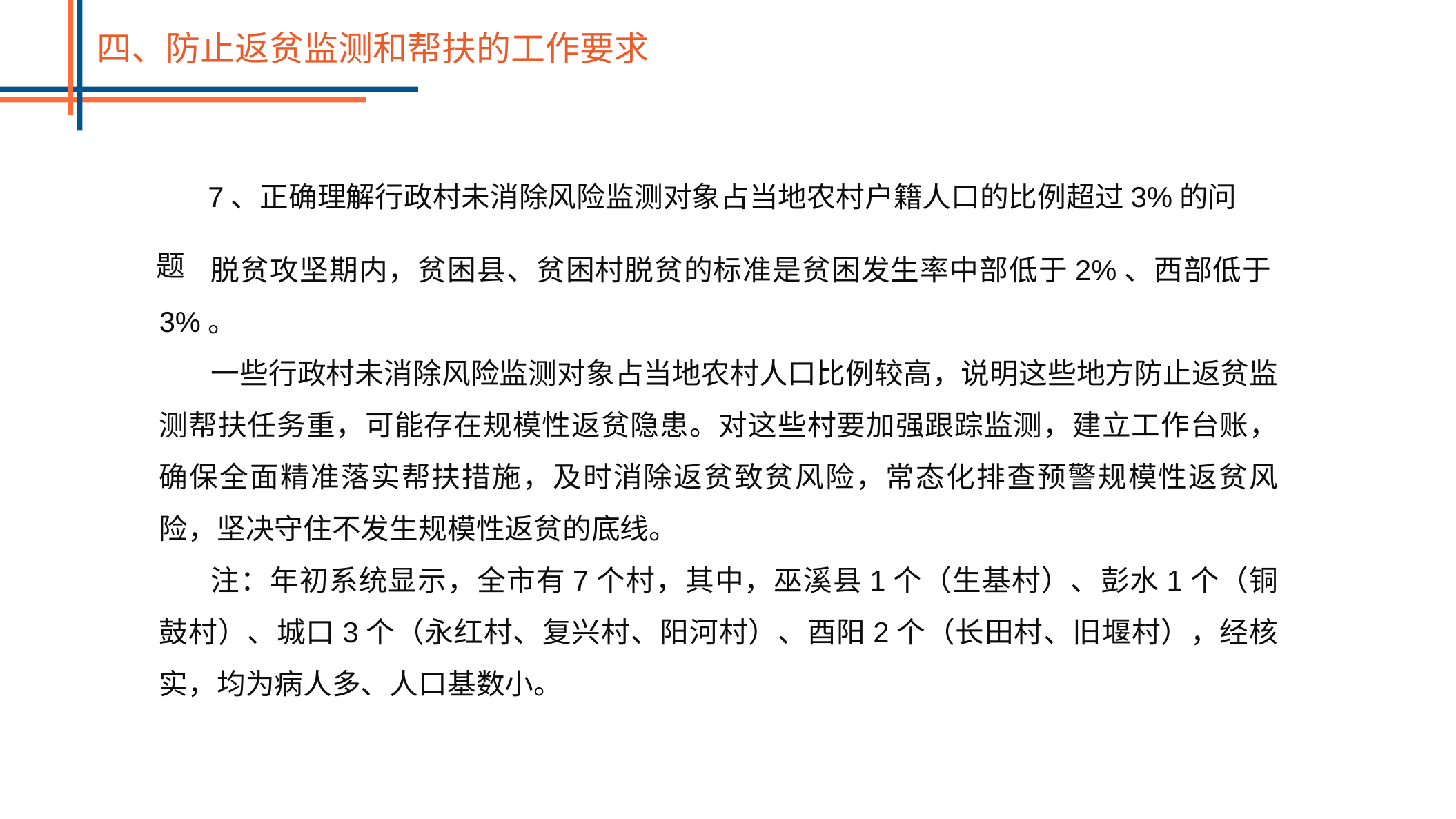

四、防止返贫监测和帮扶的工作要求

7、正确理解行政村未消除风险监测对象占当地农村户籍人口的比例超过3%的问题
脱贫攻坚期内，贫困县、贫困村脱贫的标准是贫困发生率中部低于2%、西部低于3%。
一些行政村未消除风险监测对象占当地农村人口比例较高，说明这些地方防止返贫监测帮扶任务重，可能存在规模性返贫隐患。对这些村要加强跟踪监测，建立工作台账，确保全面精准落实帮扶措施，及时消除返贫致贫风险，常态化排查预警规模性返贫风险，坚决守住不发生规模性返贫的底线。
注：年初系统显示，全市有7个村，其中，巫溪县1个（生基村）、彭水1个（铜鼓村）、城口3个（永红村、复兴村、阳河村）、酉阳2个（长田村、旧堰村），经核实，均为病人多、人口基数小。